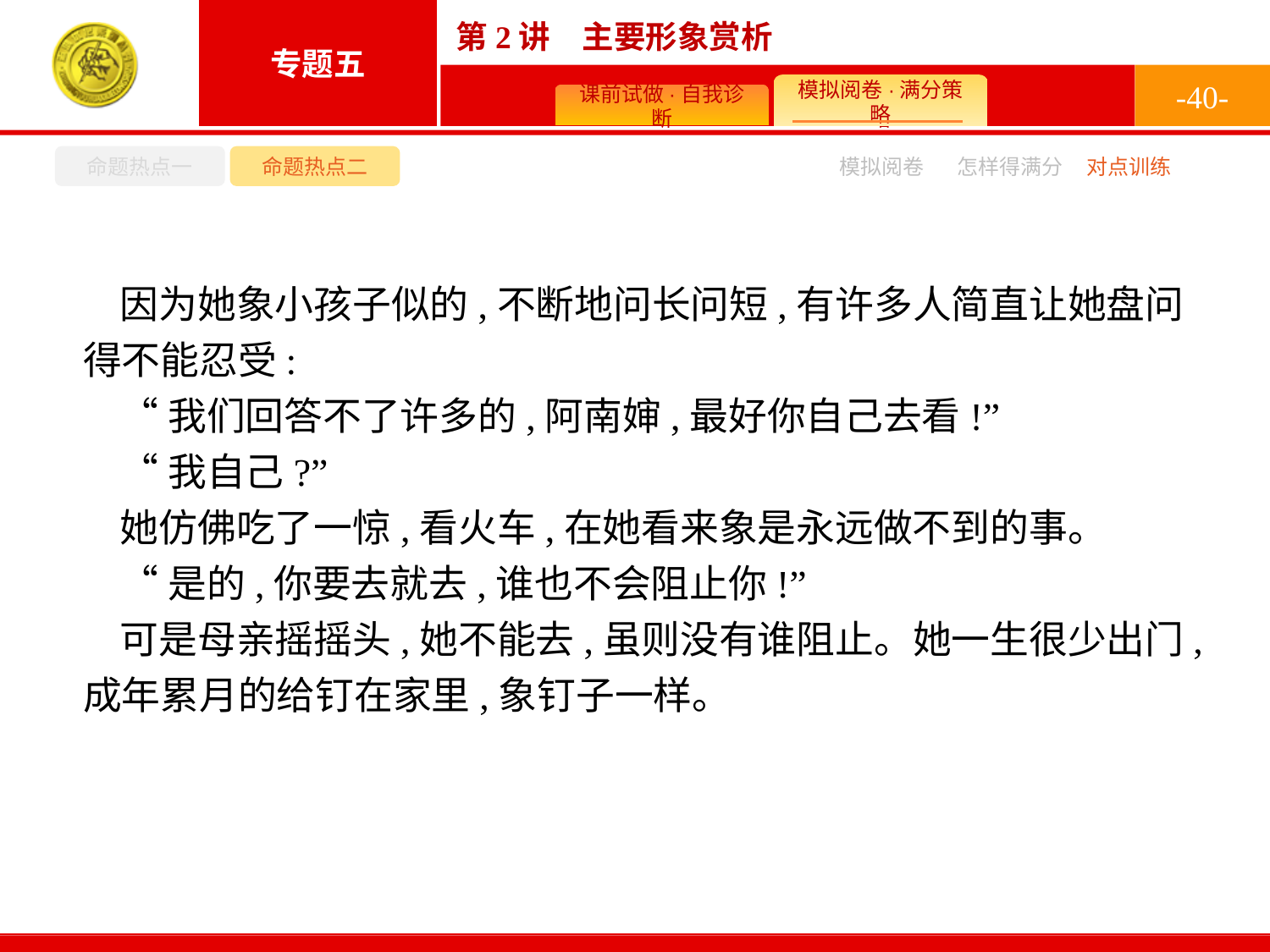

-40-
命题热点一
命题热点二
怎样得满分
模拟阅卷
对点训练
因为她象小孩子似的,不断地问长问短,有许多人简直让她盘问得不能忍受:
“我们回答不了许多的,阿南婶,最好你自己去看!”
“我自己?”
她仿佛吃了一惊,看火车,在她看来象是永远做不到的事。
“是的,你要去就去,谁也不会阻止你!”
可是母亲摇摇头,她不能去,虽则没有谁阻止。她一生很少出门,成年累月的给钉在家里,象钉子一样。